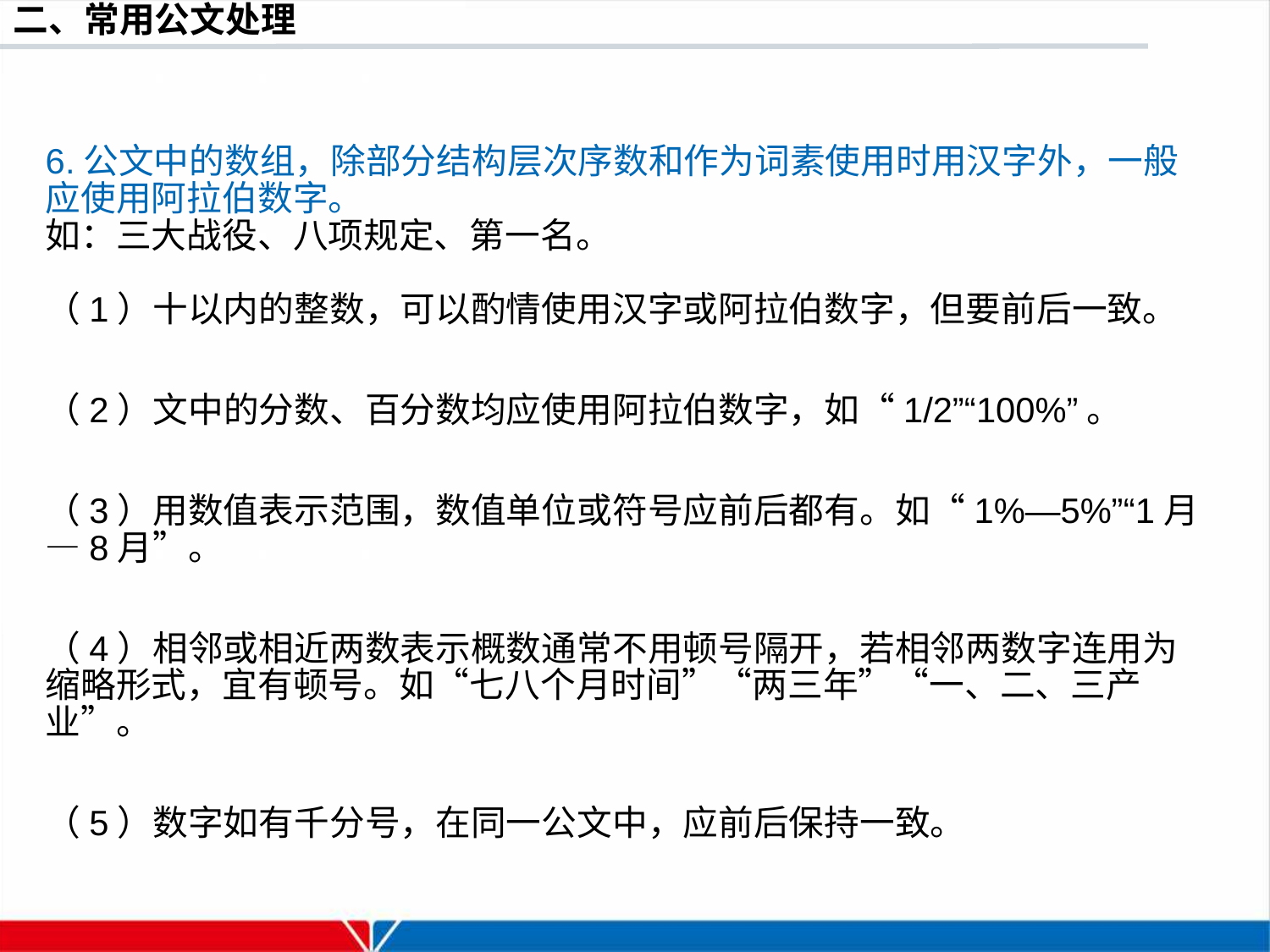

6.公文中的数组，除部分结构层次序数和作为词素使用时用汉字外，一般应使用阿拉伯数字。
如：三大战役、八项规定、第一名。

（1）十以内的整数，可以酌情使用汉字或阿拉伯数字，但要前后一致。

（2）文中的分数、百分数均应使用阿拉伯数字，如“1/2”“100%”。

（3）用数值表示范围，数值单位或符号应前后都有。如“1%—5%”“1月—8月”。

（4）相邻或相近两数表示概数通常不用顿号隔开，若相邻两数字连用为缩略形式，宜有顿号。如“七八个月时间”“两三年”“一、二、三产业”。

（5）数字如有千分号，在同一公文中，应前后保持一致。